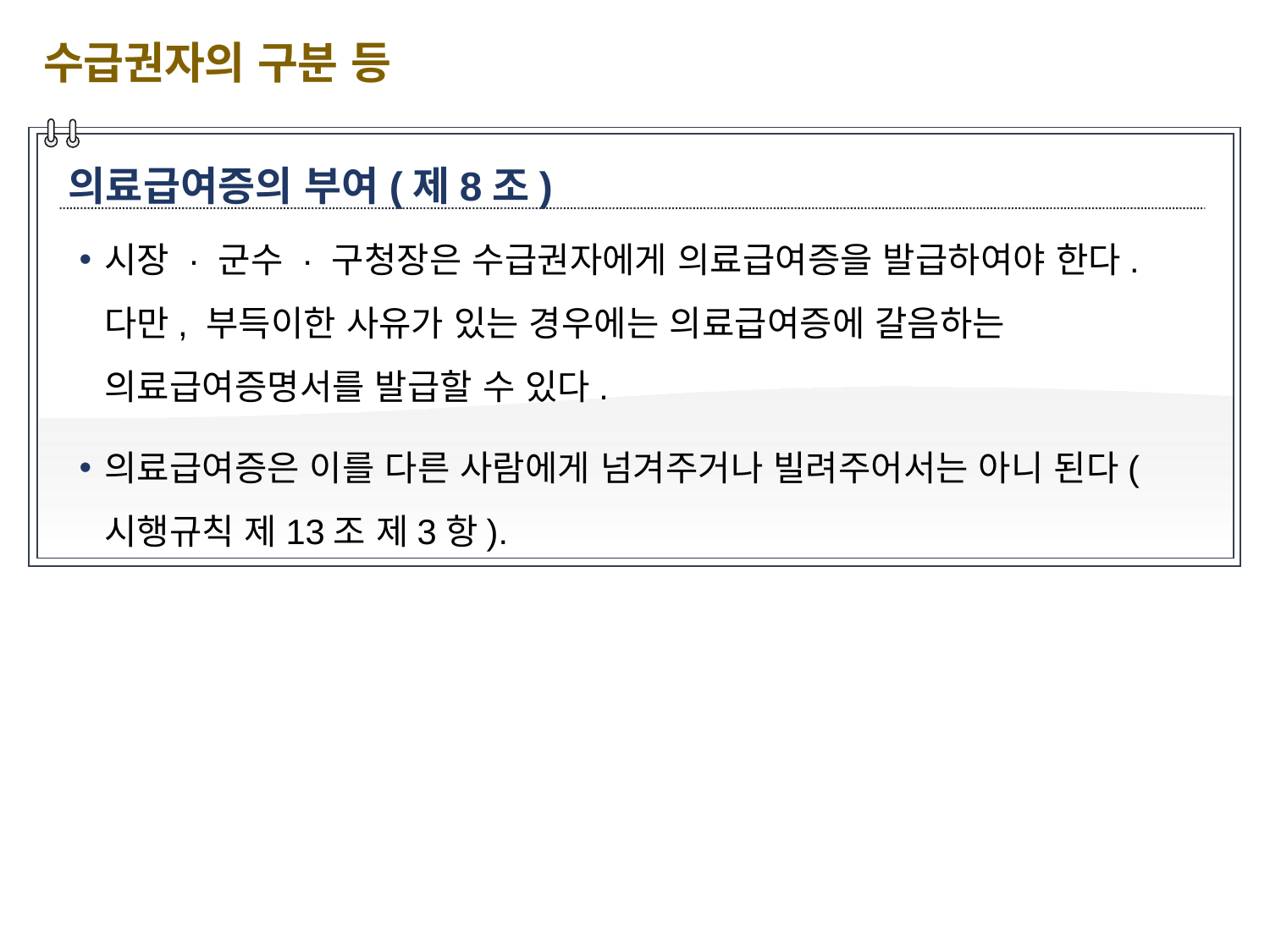

수급권자의 구분 등

의료급여증의 부여(제8조)

시장 · 군수 · 구청장은 수급권자에게 의료급여증을 발급하여야 한다. 다만, 부득이한 사유가 있는 경우에는 의료급여증에 갈음하는 의료급여증명서를 발급할 수 있다.
의료급여증은 이를 다른 사람에게 넘겨주거나 빌려주어서는 아니 된다(시행규칙 제13조 제3항).